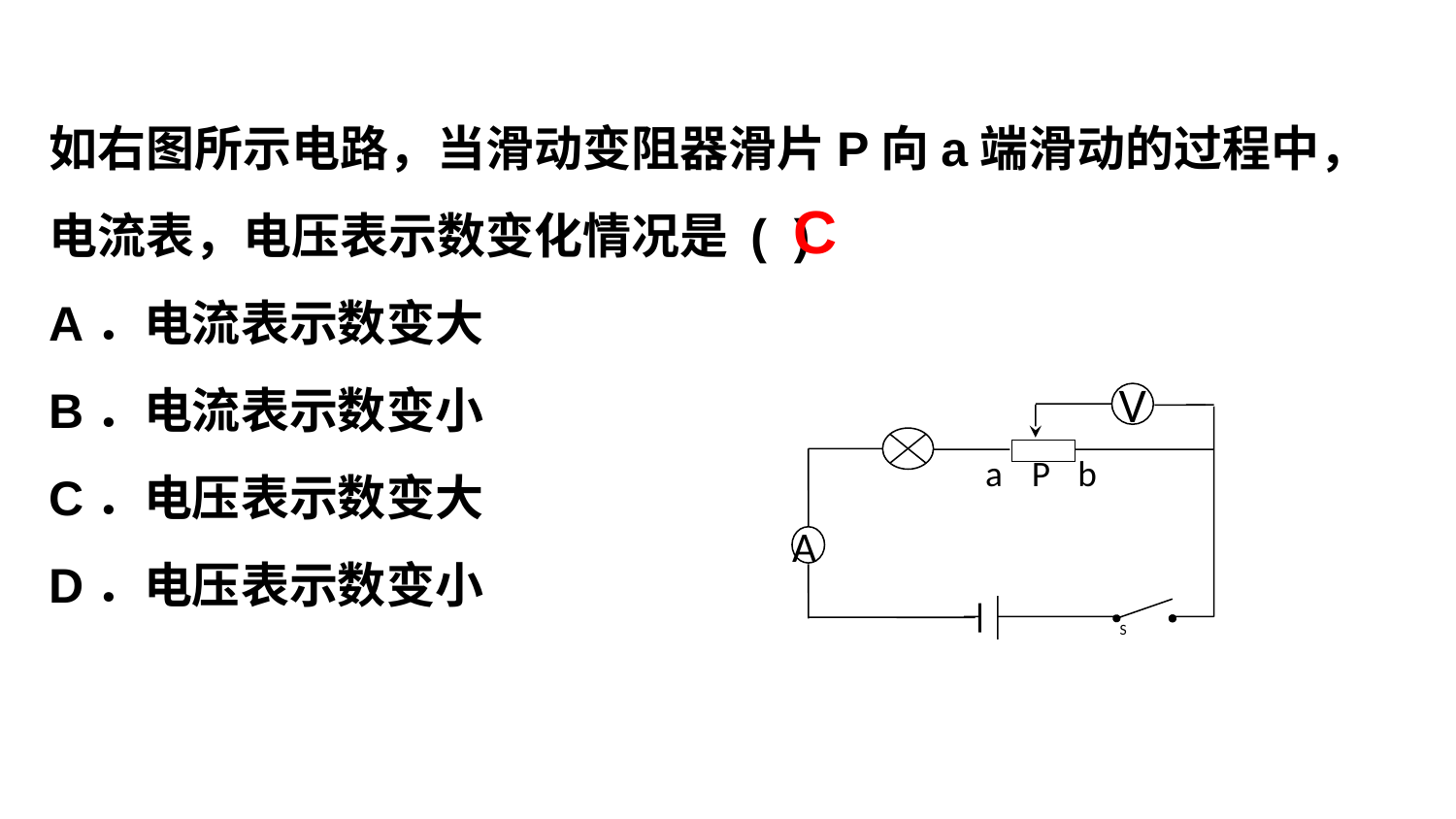

如右图所示电路，当滑动变阻器滑片P向a端滑动的过程中，电流表，电压表示数变化情况是 (  )
A．电流表示数变大
B．电流表示数变小
C．电压表示数变大
D．电压表示数变小
C
V

a
P
b

A

S